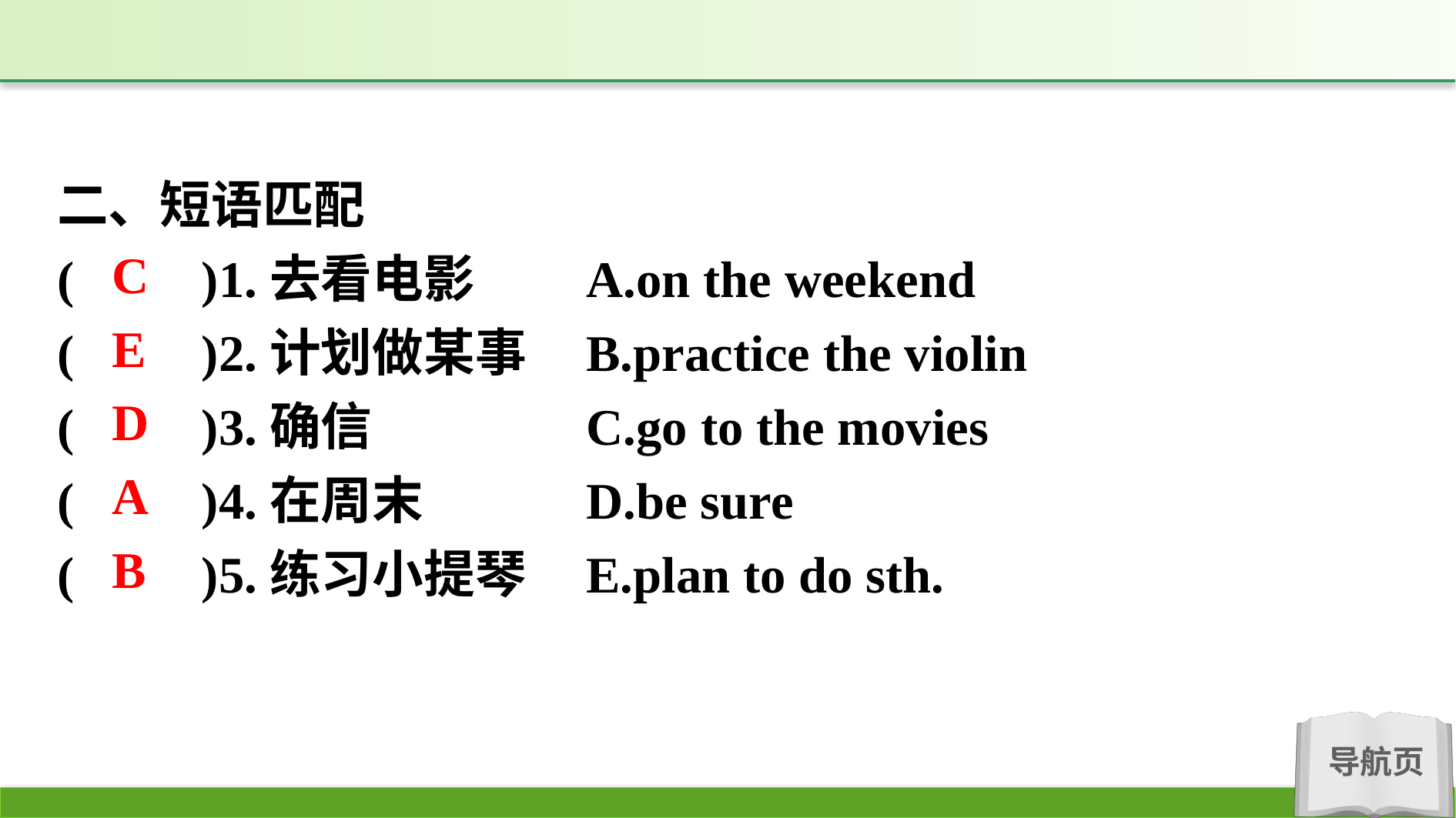

二、短语匹配
(　　)1.去看电影　　	A.on the weekend
(　　)2.计划做某事	B.practice the violin
(　　)3.确信		C.go to the movies
(　　)4.在周末		D.be sure
(　　)5.练习小提琴	E.plan to do sth.
C
E
D
A
B